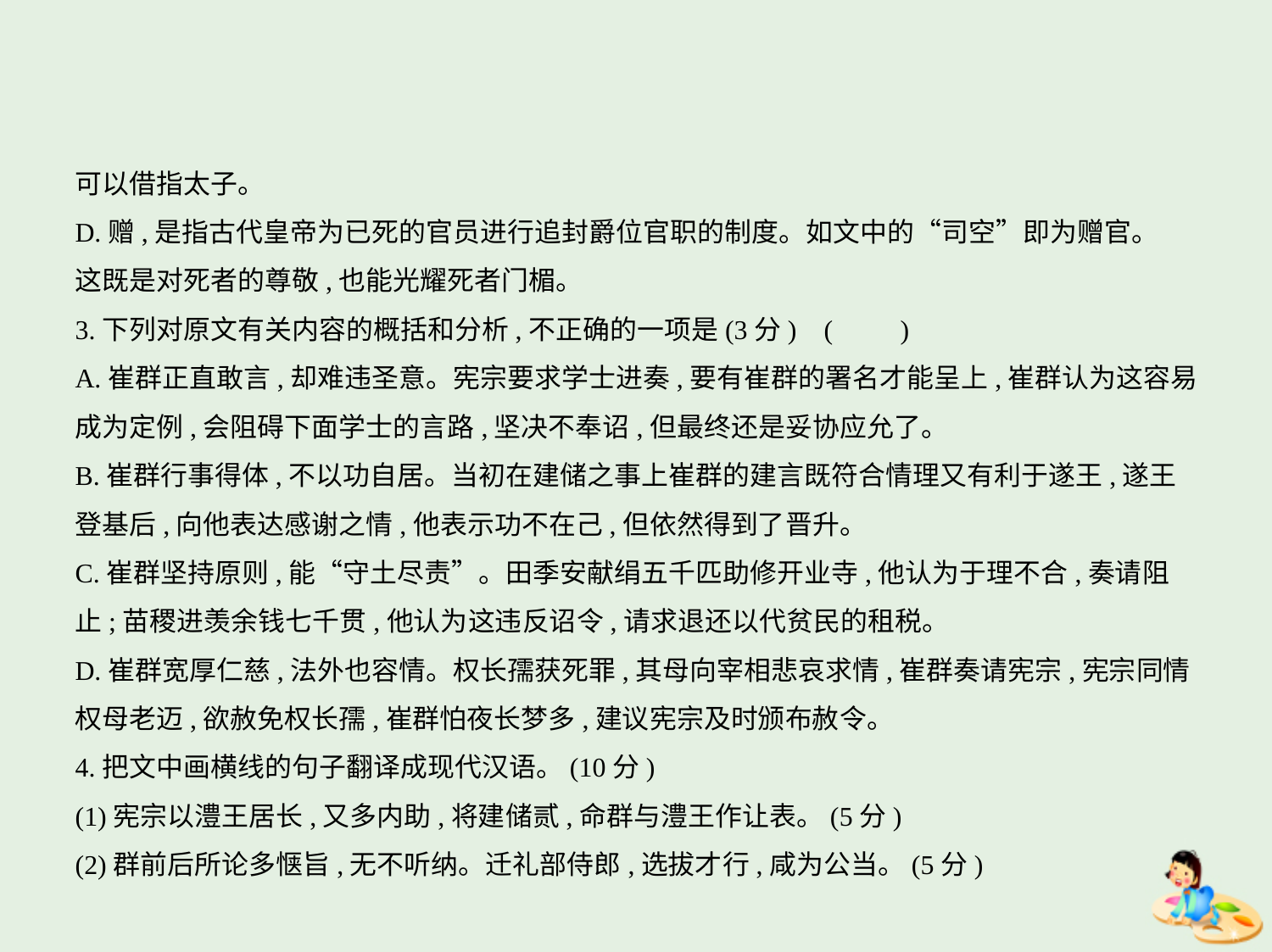

可以借指太子。
D.赠,是指古代皇帝为已死的官员进行追封爵位官职的制度。如文中的“司空”即为赠官。
这既是对死者的尊敬,也能光耀死者门楣。
3.下列对原文有关内容的概括和分析,不正确的一项是(3分) (　　)
A.崔群正直敢言,却难违圣意。宪宗要求学士进奏,要有崔群的署名才能呈上,崔群认为这容易
成为定例,会阻碍下面学士的言路,坚决不奉诏,但最终还是妥协应允了。
B.崔群行事得体,不以功自居。当初在建储之事上崔群的建言既符合情理又有利于遂王,遂王
登基后,向他表达感谢之情,他表示功不在己,但依然得到了晋升。
C.崔群坚持原则,能“守土尽责”。田季安献绢五千匹助修开业寺,他认为于理不合,奏请阻
止;苗稷进羡余钱七千贯,他认为这违反诏令,请求退还以代贫民的租税。
D.崔群宽厚仁慈,法外也容情。权长孺获死罪,其母向宰相悲哀求情,崔群奏请宪宗,宪宗同情
权母老迈,欲赦免权长孺,崔群怕夜长梦多,建议宪宗及时颁布赦令。
4.把文中画横线的句子翻译成现代汉语。(10分)
(1)宪宗以澧王居长,又多内助,将建储贰,命群与澧王作让表。(5分)
(2)群前后所论多惬旨,无不听纳。迁礼部侍郎,选拔才行,咸为公当。(5分)